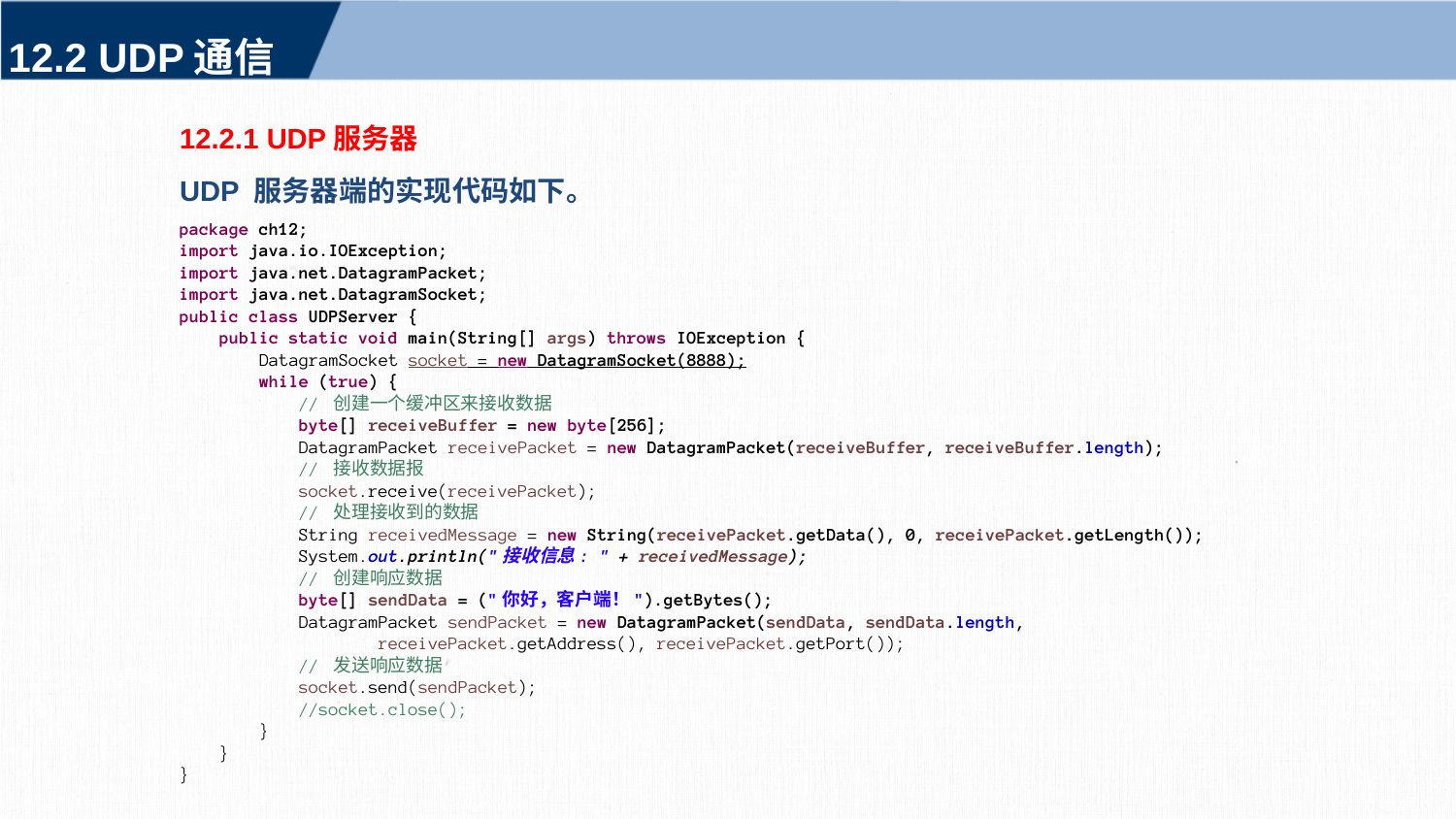

12.2 UDP通信

12.2.1 UDP服务器
UDP 服务器端的实现代码如下。
package ch12;
import java.io.IOException;
import java.net.DatagramPacket;
import java.net.DatagramSocket;
public class UDPServer {
    public static void main(String[] args) throws IOException {
        DatagramSocket socket = new DatagramSocket(8888);
        while (true) {
            // 创建一个缓冲区来接收数据
            byte[] receiveBuffer = new byte[256];
            DatagramPacket receivePacket = new DatagramPacket(receiveBuffer, receiveBuffer.length);
            // 接收数据报
            socket.receive(receivePacket);
            // 处理接收到的数据
            String receivedMessage = new String(receivePacket.getData(), 0, receivePacket.getLength());
            System.out.println("接收信息: " + receivedMessage);
            // 创建响应数据
            byte[] sendData = ("你好，客户端！").getBytes();
            DatagramPacket sendPacket = new DatagramPacket(sendData, sendData.length,
                    receivePacket.getAddress(), receivePacket.getPort());
            // 发送响应数据
            socket.send(sendPacket);
            //socket.close();
        }
    }
}